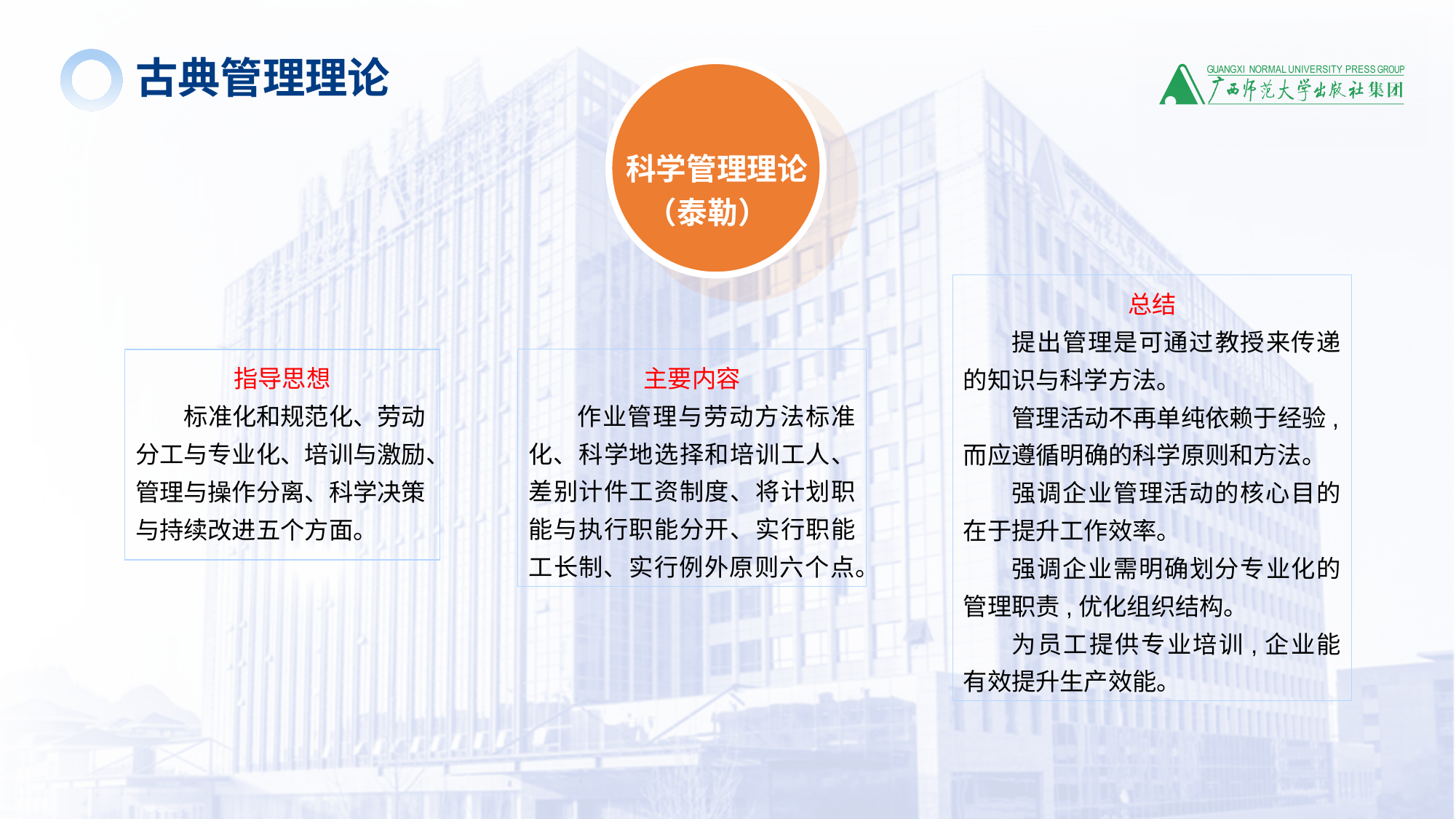

古典管理理论

科学管理理论
  （泰勒）
总结
提出管理是可通过教授来传递的知识与科学方法。
管理活动不再单纯依赖于经验,而应遵循明确的科学原则和方法。
强调企业管理活动的核心目的在于提升工作效率。
强调企业需明确划分专业化的管理职责,优化组织结构。
为员工提供专业培训,企业能有效提升生产效能。
指导思想
标准化和规范化、劳动分工与专业化、培训与激励、管理与操作分离、科学决策与持续改进五个方面。

主要内容
作业管理与劳动方法标准化、科学地选择和培训工人、差别计件工资制度、将计划职能与执行职能分开、实行职能工长制、实行例外原则六个点。